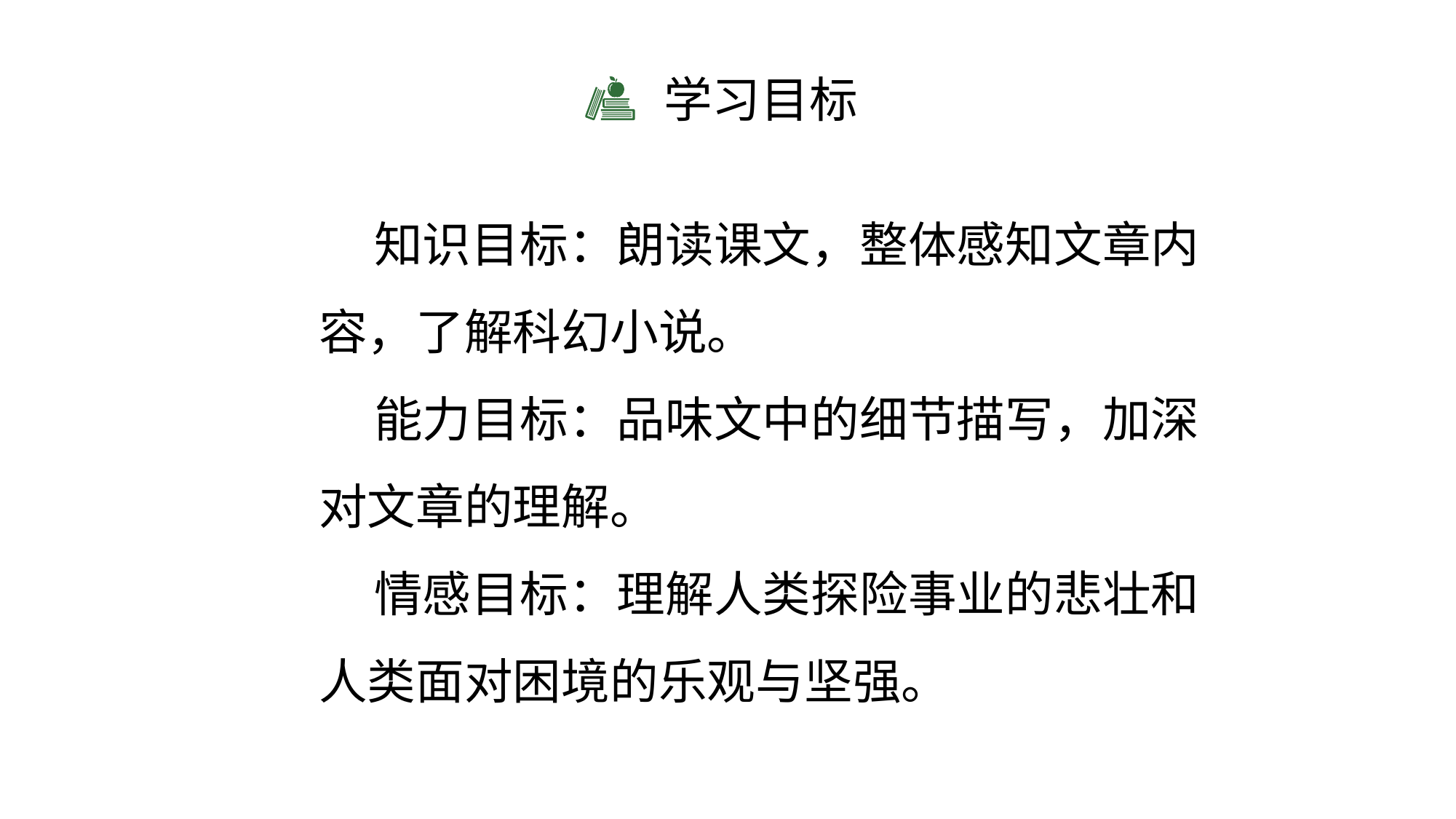

学习目标

    知识目标：朗读课文，整体感知文章内容，了解科幻小说。
    能力目标：品味文中的细节描写，加深对文章的理解。
    情感目标：理解人类探险事业的悲壮和人类面对困境的乐观与坚强。